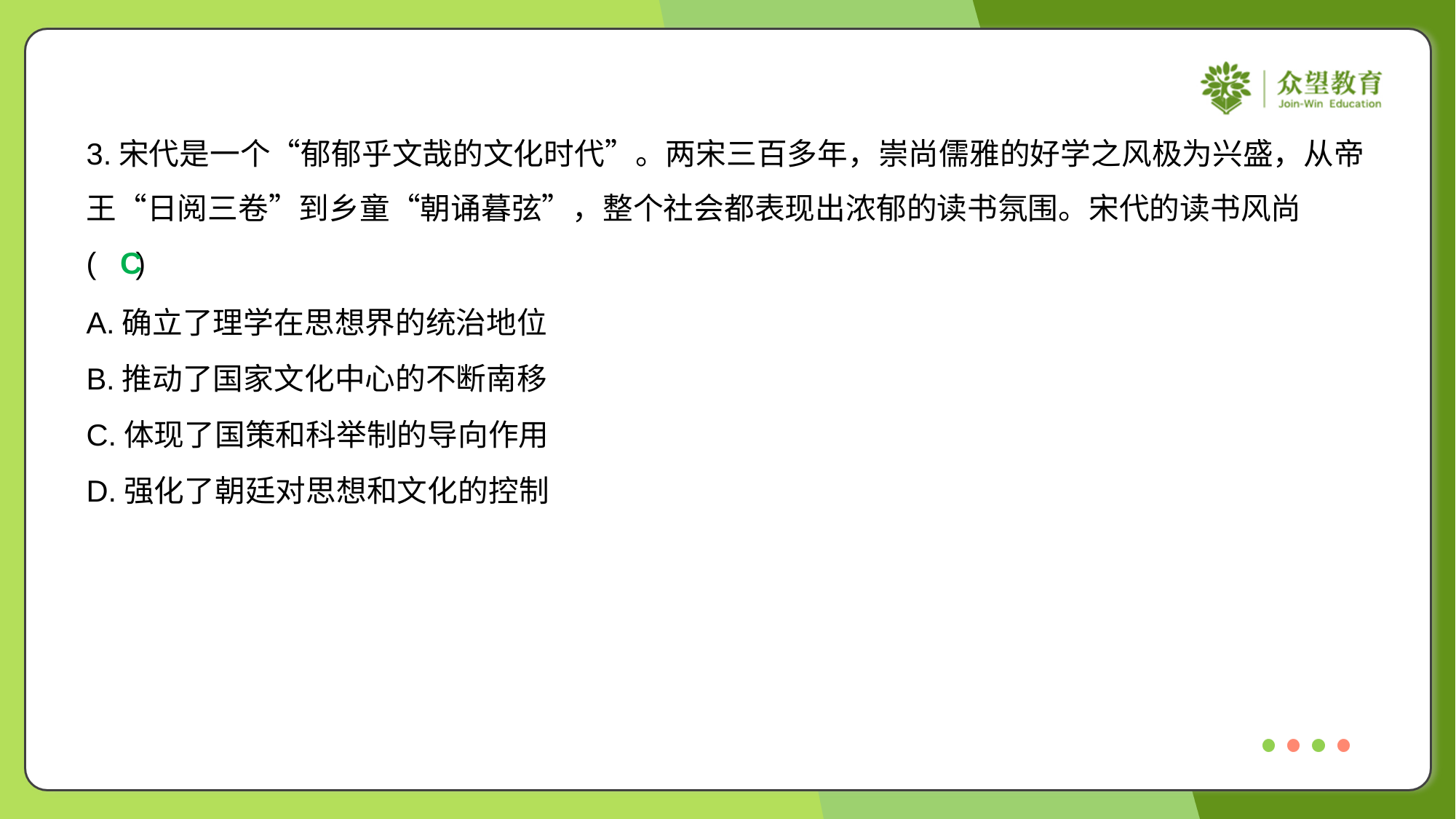

3.宋代是一个“郁郁乎文哉的文化时代”。两宋三百多年，崇尚儒雅的好学之风极为兴盛，从帝
王“日阅三卷”到乡童“朝诵暮弦”，整个社会都表现出浓郁的读书氛围。宋代的读书风尚
(     )
C
A.确立了理学在思想界的统治地位
B.推动了国家文化中心的不断南移
C.体现了国策和科举制的导向作用
D.强化了朝廷对思想和文化的控制